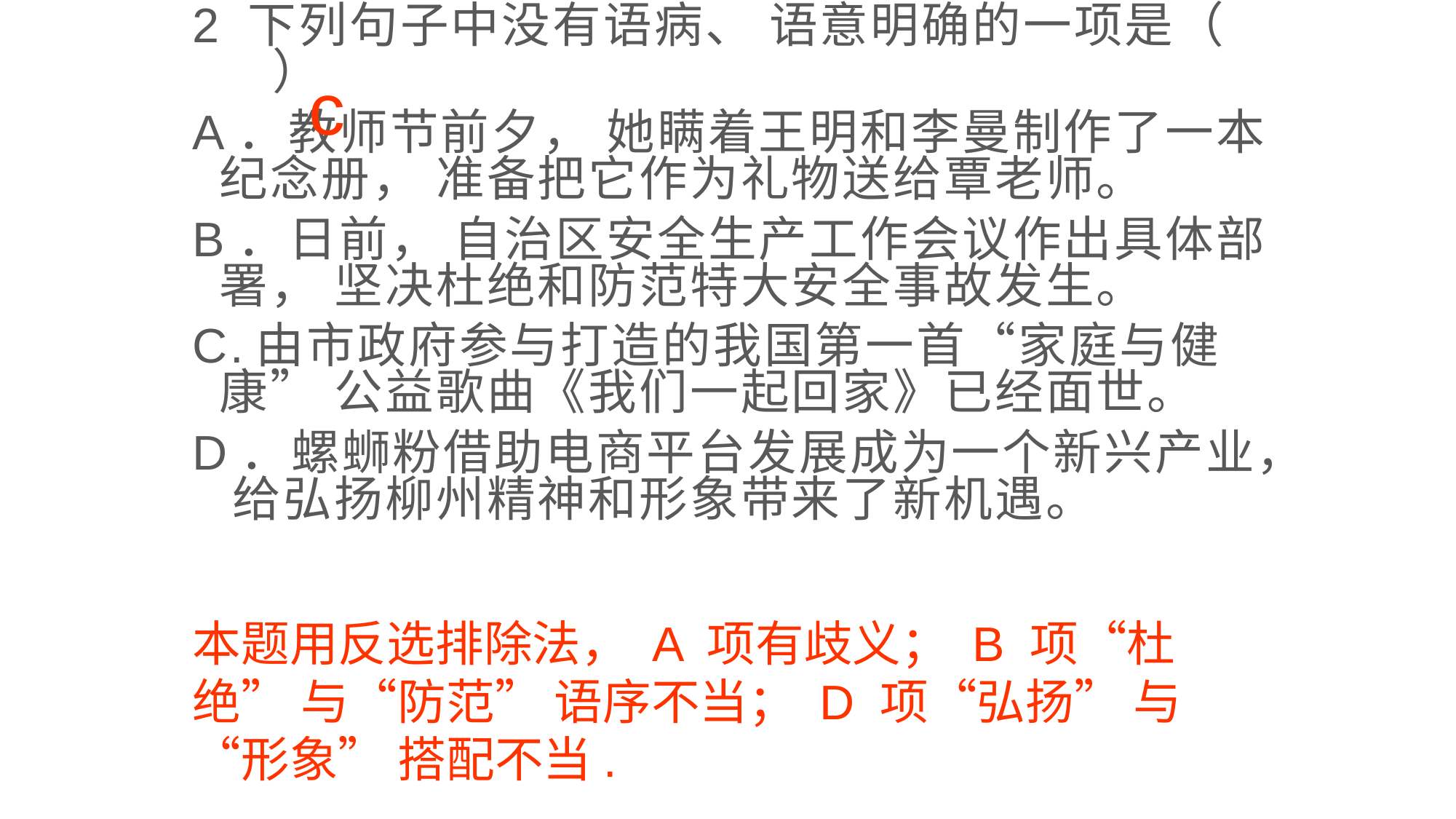

2 下列句子中没有语病、 语意明确的一项是（         ）
A．教师节前夕， 她瞒着王明和李曼制作了一本纪念册， 准备把它作为礼物送给覃老师。
B．日前， 自治区安全生产工作会议作出具体部署， 坚决杜绝和防范特大安全事故发生。
C.由市政府参与打造的我国第一首“家庭与健康” 公益歌曲《我们一起回家》已经面世。
D．螺蛳粉借助电商平台发展成为一个新兴产业， 给弘扬柳州精神和形象带来了新机遇。

c
本题用反选排除法， A 项有歧义； B 项“杜绝” 与“防范” 语序不当； D 项“弘扬” 与“形象” 搭配不当.